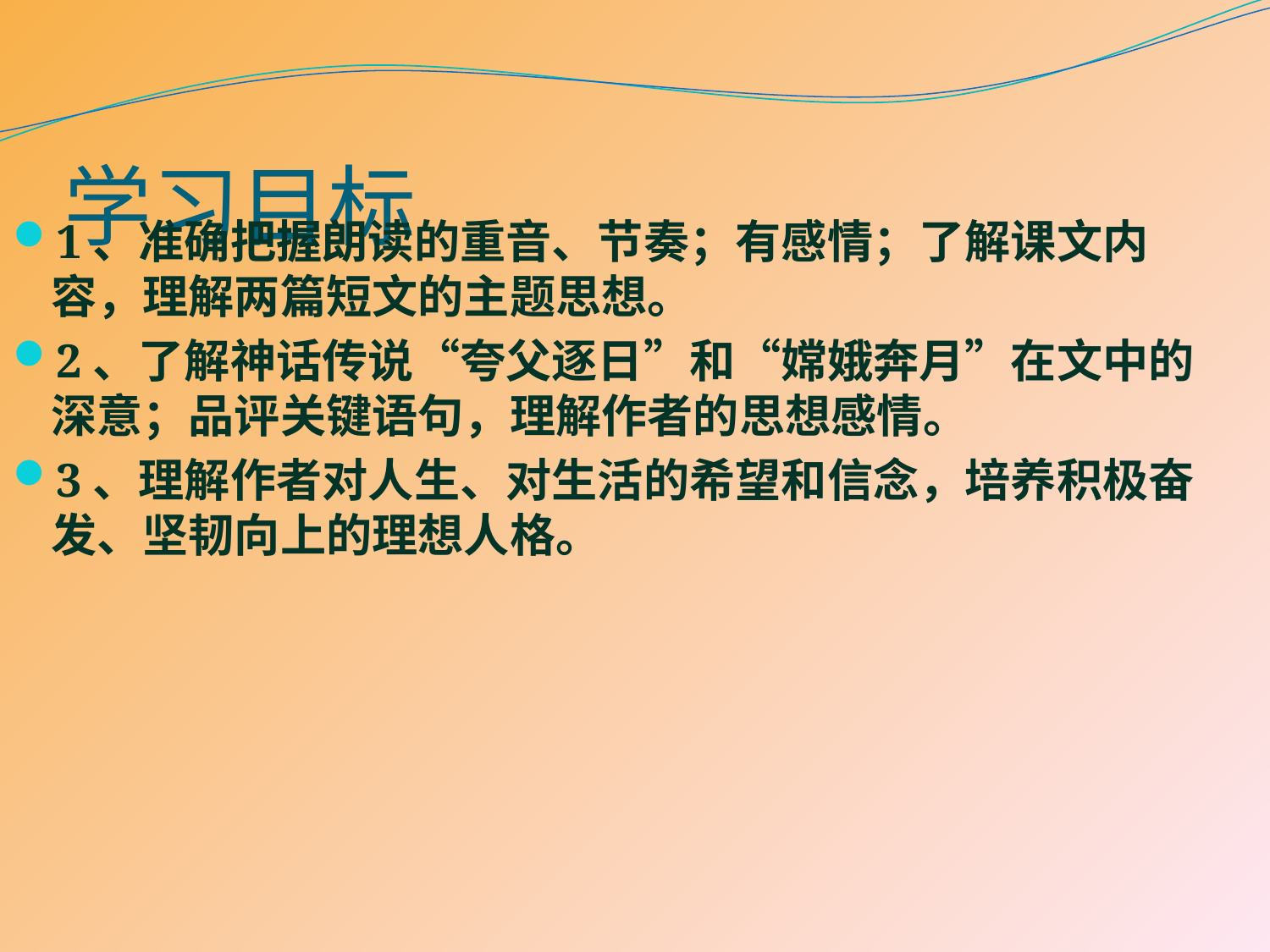

# 学习目标
1、准确把握朗读的重音、节奏；有感情；了解课文内容，理解两篇短文的主题思想。
2、了解神话传说“夸父逐日”和“嫦娥奔月”在文中的深意；品评关键语句，理解作者的思想感情。
3、理解作者对人生、对生活的希望和信念，培养积极奋发、坚韧向上的理想人格。